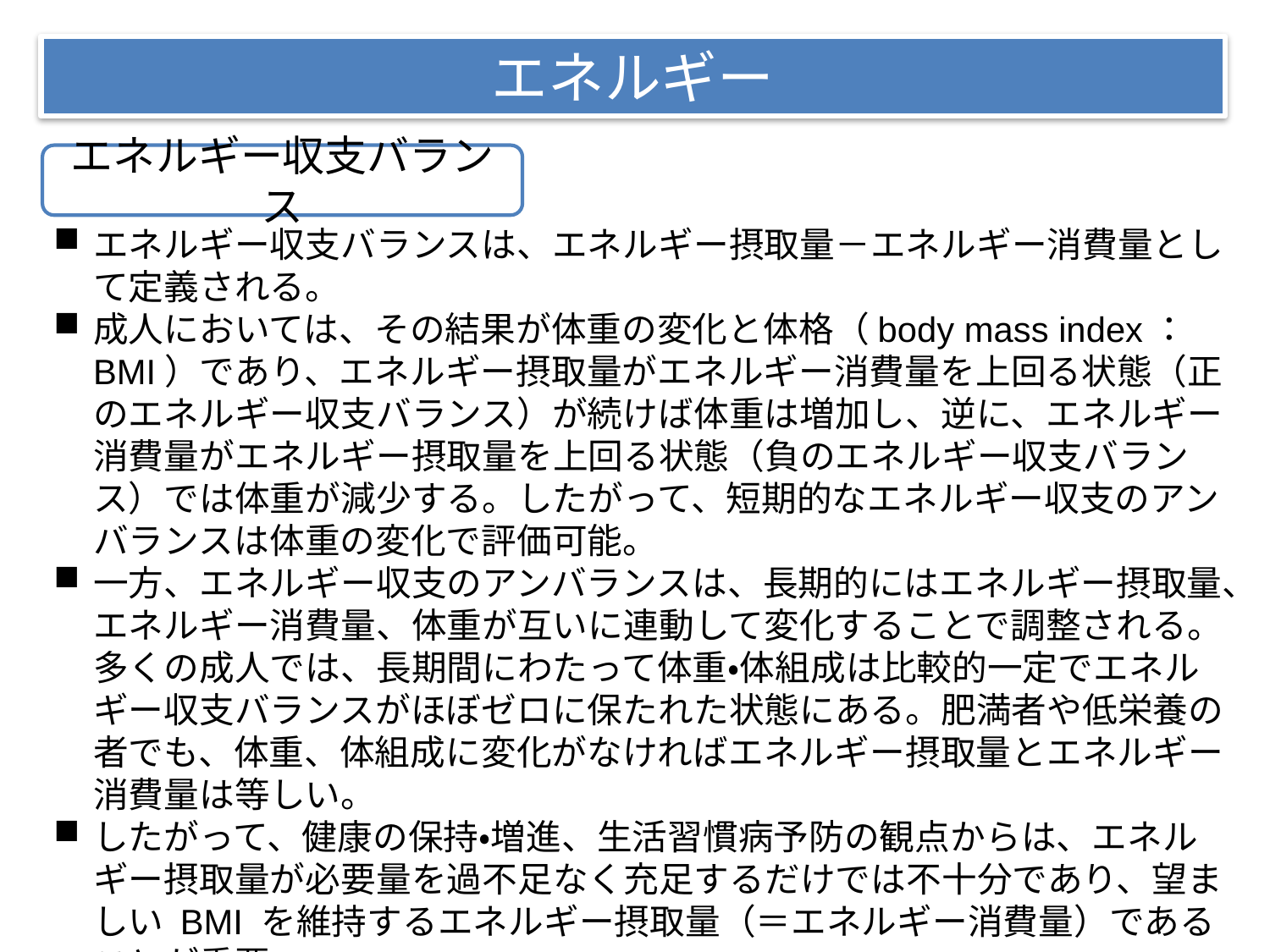

エネルギー
エネルギー収支バランス
エネルギー収支バランスは、エネルギー摂取量－エネルギー消費量として定義される。
成人においては、その結果が体重の変化と体格（body mass index：BMI）であり、エネルギー摂取量がエネルギー消費量を上回る状態（正のエネルギー収支バランス）が続けば体重は増加し、逆に、エネルギー消費量がエネルギー摂取量を上回る状態（負のエネルギー収支バランス）では体重が減少する。したがって、短期的なエネルギー収支のアンバランスは体重の変化で評価可能。
一方、エネルギー収支のアンバランスは、長期的にはエネルギー摂取量、エネルギー消費量、体重が互いに連動して変化することで調整される。多くの成人では、長期間にわたって体重・体組成は比較的一定でエネルギー収支バランスがほぼゼロに保たれた状態にある。肥満者や低栄養の者でも、体重、体組成に変化がなければエネルギー摂取量とエネルギー消費量は等しい。
したがって、健康の保持・増進、生活習慣病予防の観点からは、エネルギー摂取量が必要量を過不足なく充足するだけでは不十分であり、望ましい BMI を維持するエネルギー摂取量（＝エネルギー消費量）であることが重要。